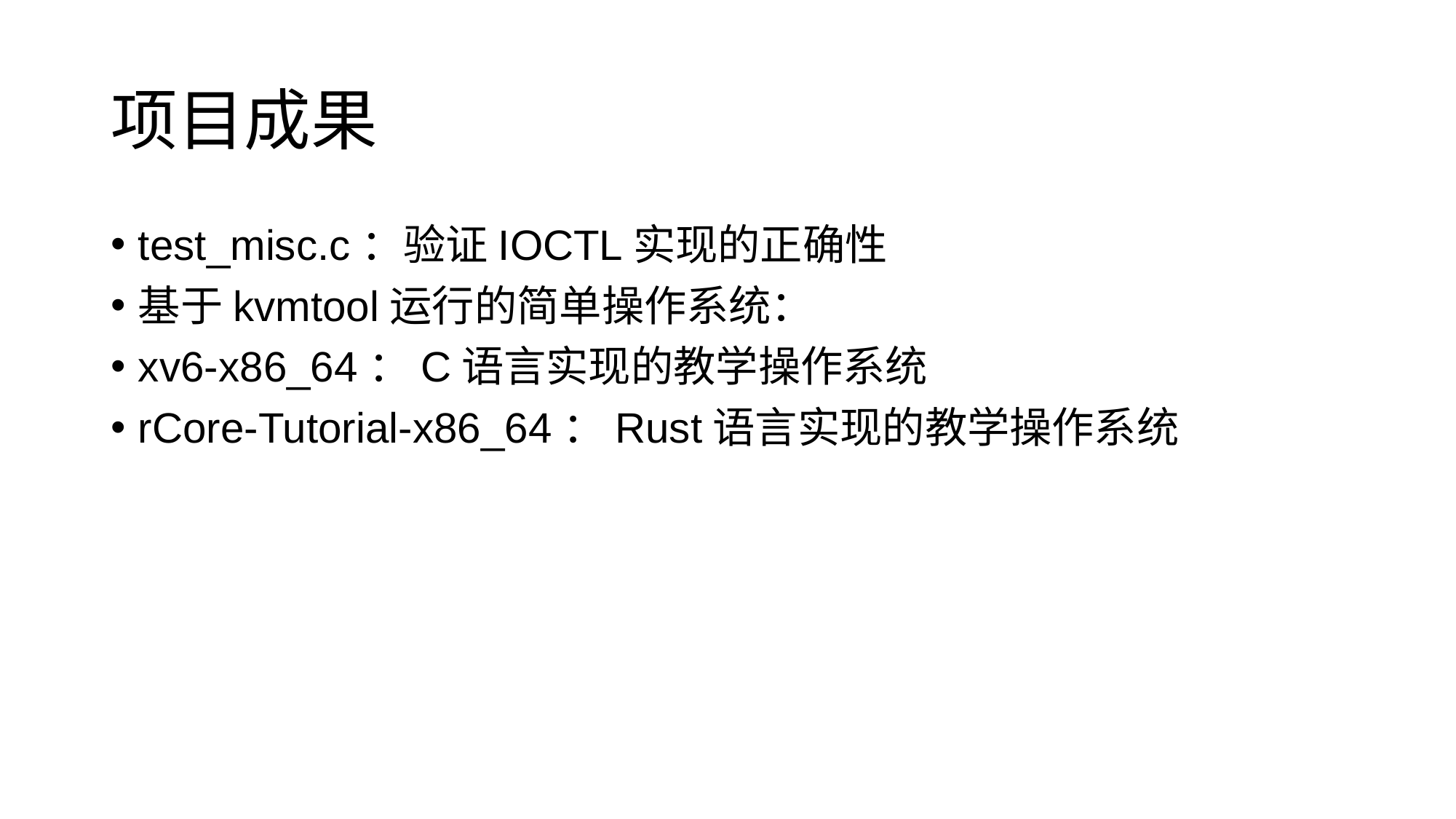

# 项目成果
test_misc.c：验证IOCTL实现的正确性
基于kvmtool运行的简单操作系统：
xv6-x86_64：C语言实现的教学操作系统
rCore-Tutorial-x86_64：Rust语言实现的教学操作系统